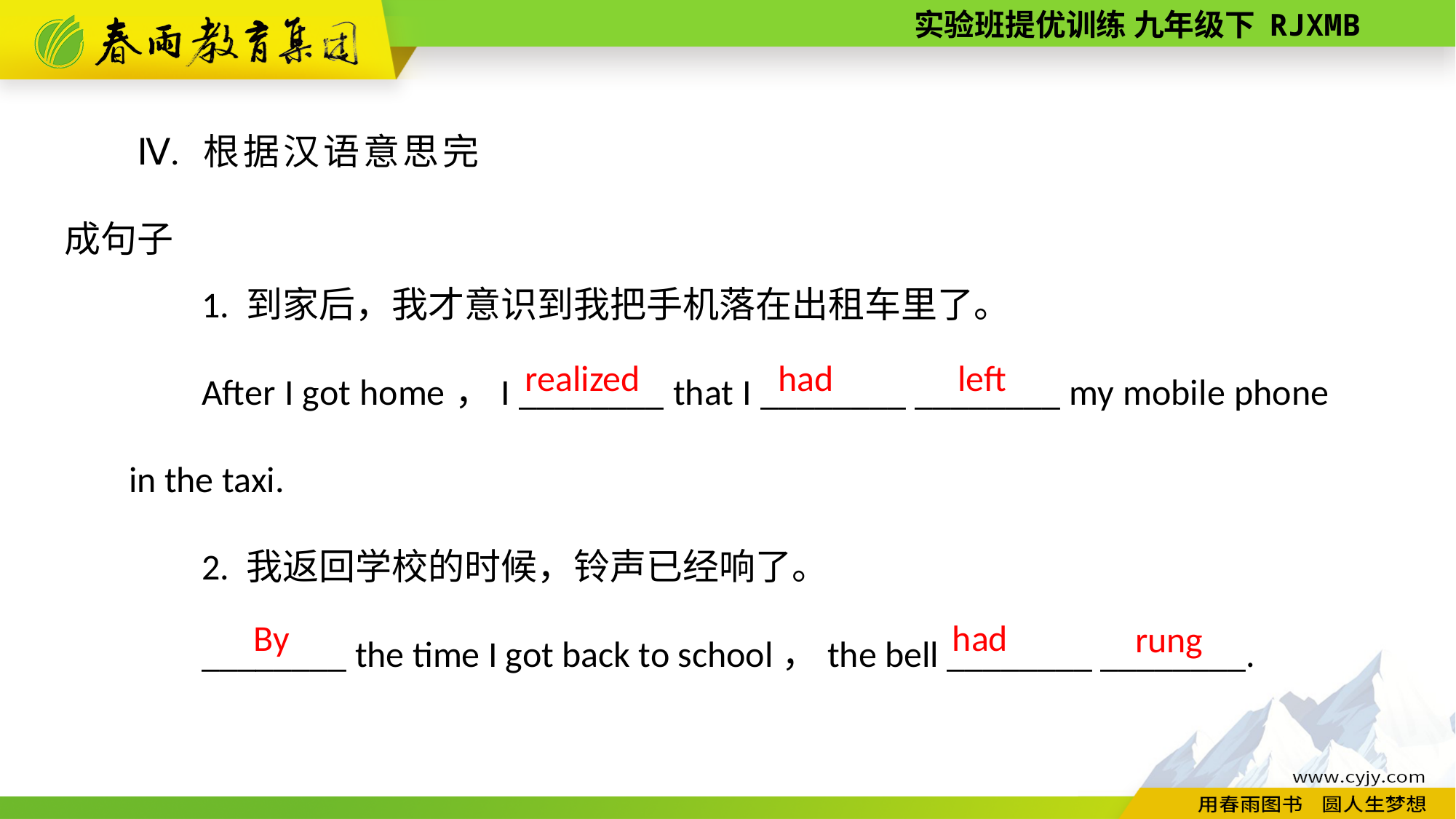

Ⅳ. 根据汉语意思完成句子
1. 到家后，我才意识到我把手机落在出租车里了。
After I got home，I ________ that I ________ ________ my mobile phone in the taxi.
2. 我返回学校的时候，铃声已经响了。
________ the time I got back to school，the bell ________ ________.
 left
 realized
had
By
had
rung